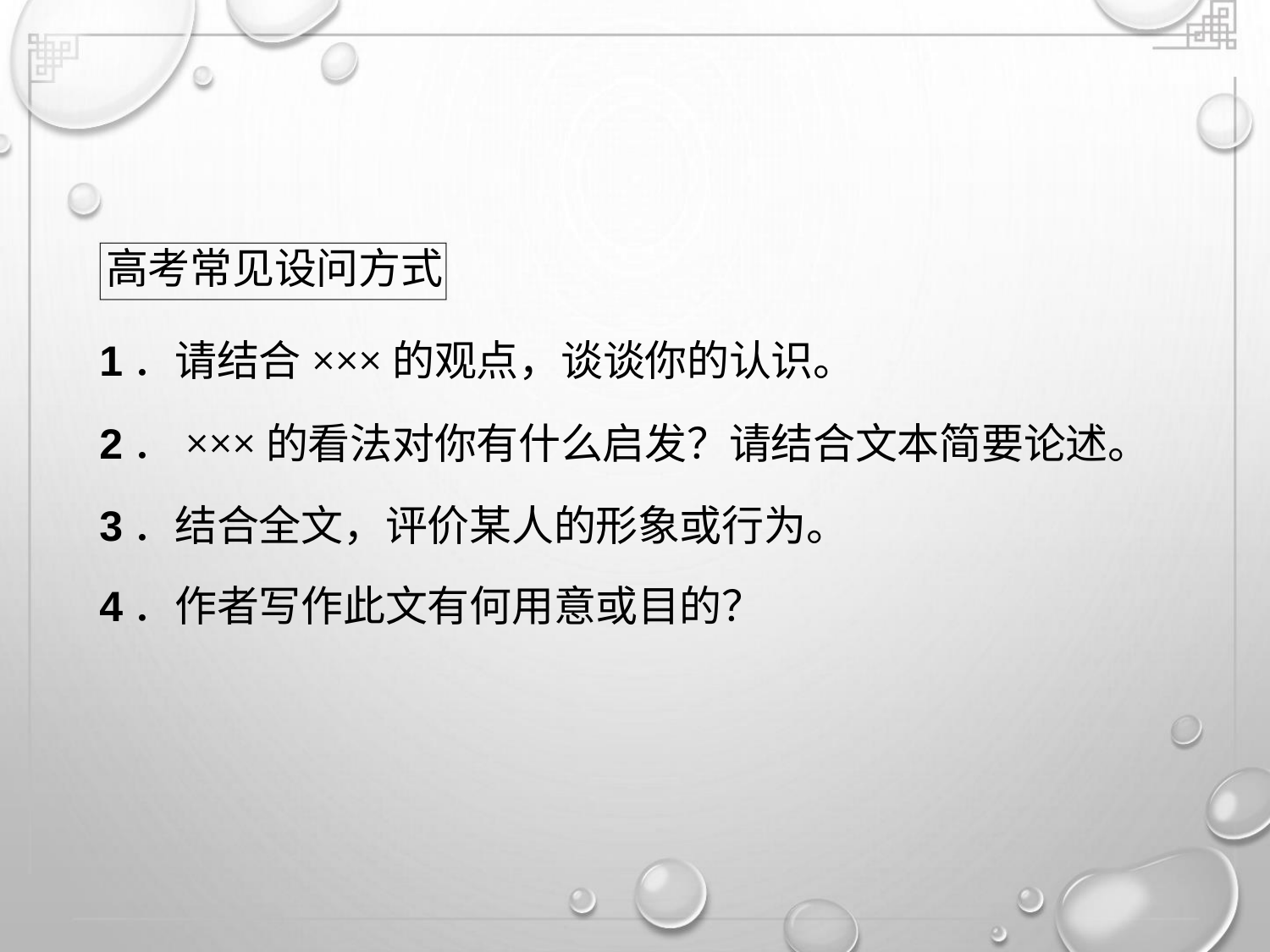

高考常见设问方式
1．请结合×××的观点，谈谈你的认识。
2．×××的看法对你有什么启发？请结合文本简要论述。
3．结合全文，评价某人的形象或行为。
4．作者写作此文有何用意或目的？